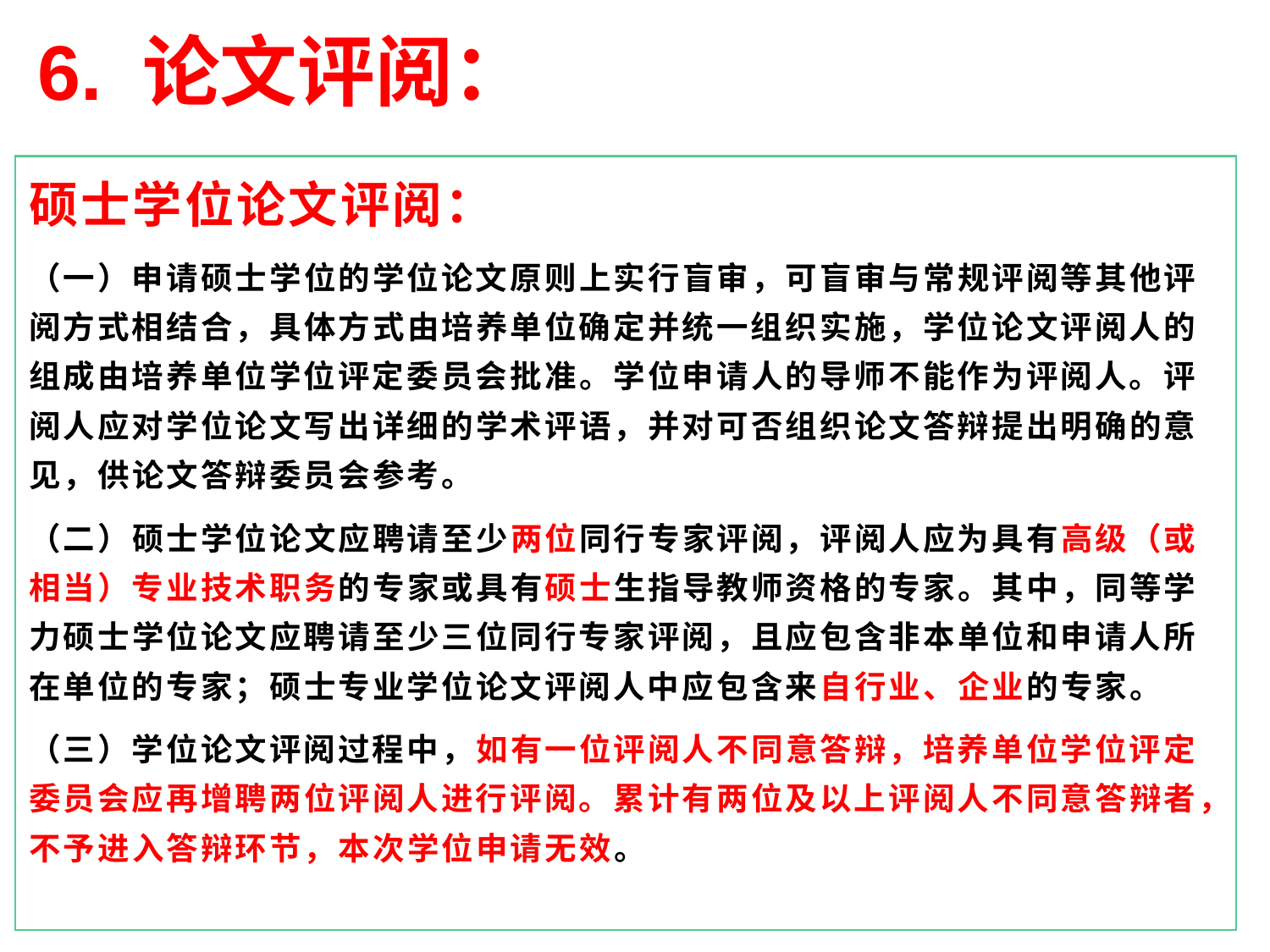

6. 论文评阅：
硕士学位论文评阅：
（一）申请硕士学位的学位论文原则上实行盲审，可盲审与常规评阅等其他评阅方式相结合，具体方式由培养单位确定并统一组织实施，学位论文评阅人的组成由培养单位学位评定委员会批准。学位申请人的导师不能作为评阅人。评阅人应对学位论文写出详细的学术评语，并对可否组织论文答辩提出明确的意见，供论文答辩委员会参考。
（二）硕士学位论文应聘请至少两位同行专家评阅，评阅人应为具有高级（或相当）专业技术职务的专家或具有硕士生指导教师资格的专家。其中，同等学力硕士学位论文应聘请至少三位同行专家评阅，且应包含非本单位和申请人所在单位的专家；硕士专业学位论文评阅人中应包含来自行业、企业的专家。
（三）学位论文评阅过程中，如有一位评阅人不同意答辩，培养单位学位评定委员会应再增聘两位评阅人进行评阅。累计有两位及以上评阅人不同意答辩者，不予进入答辩环节，本次学位申请无效。